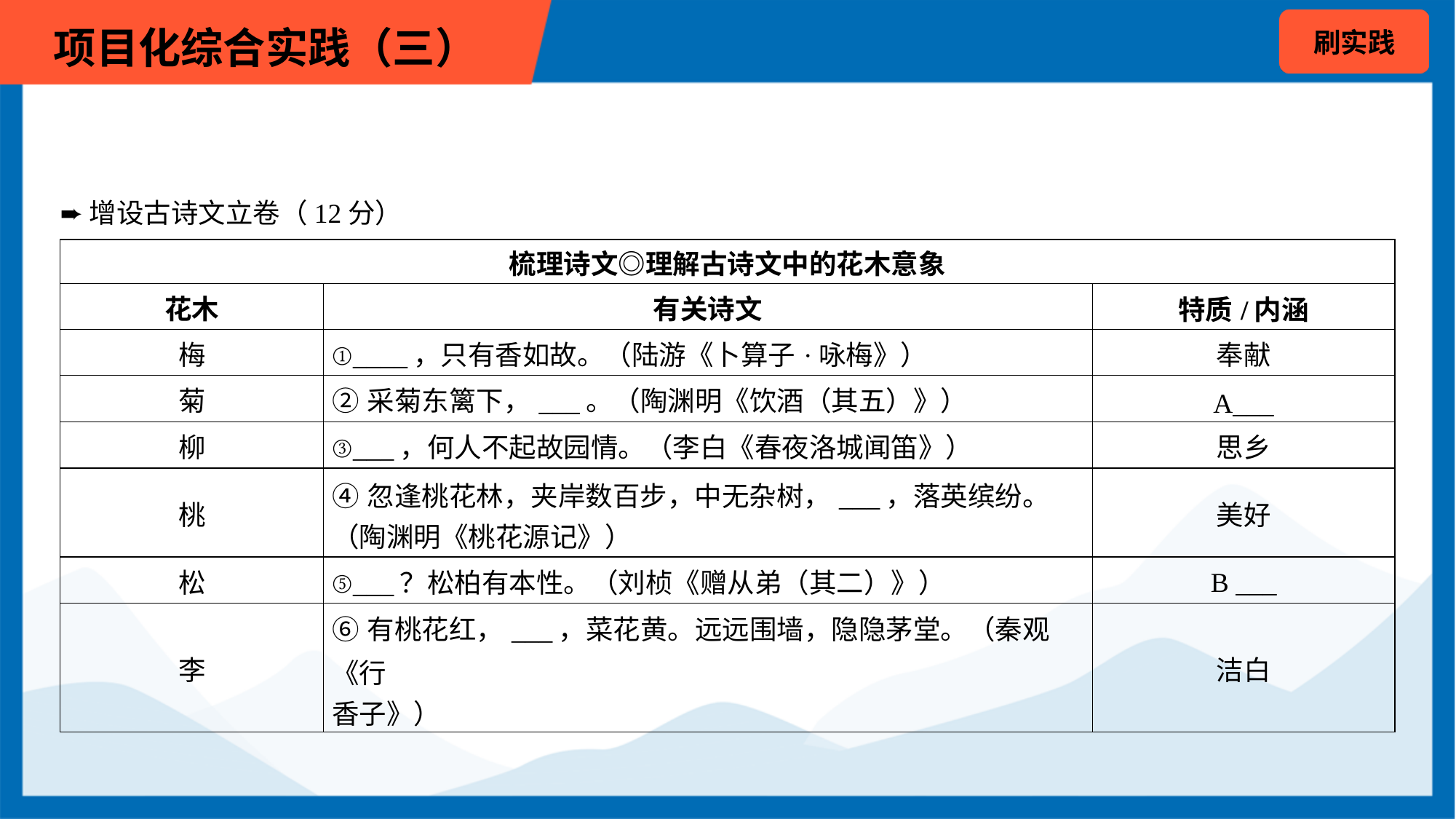

➨增设古诗文立卷（12分）
| 梳理诗文◎理解古诗文中的花木意象 |  |  |  |
| --- | --- | --- | --- |
| 花木 | 有关诗文 |  | 特质/内涵 |
| 梅 | ①\_\_\_\_，只有香如故。（陆游《卜算子·咏梅》） |  | 奉献 |
| 菊 | ②采菊东篱下，\_\_\_。（陶渊明《饮酒（其五）》） |  | A\_\_\_ |
| 柳 | ③\_\_\_，何人不起故园情。（李白《春夜洛城闻笛》） |  | 思乡 |
| 桃 | ④忽逢桃花林，夹岸数百步，中无杂树，\_\_\_，落英缤纷。 （陶渊明《桃花源记》） |  | 美好 |
| 松 | ⑤\_\_\_？松柏有本性。（刘桢《赠从弟（其二）》） |  | B \_\_\_ |
| 李 | ⑥有桃花红，\_\_\_，菜花黄。远远围墙，隐隐茅堂。（秦观《行 香子》） |  | 洁白 |